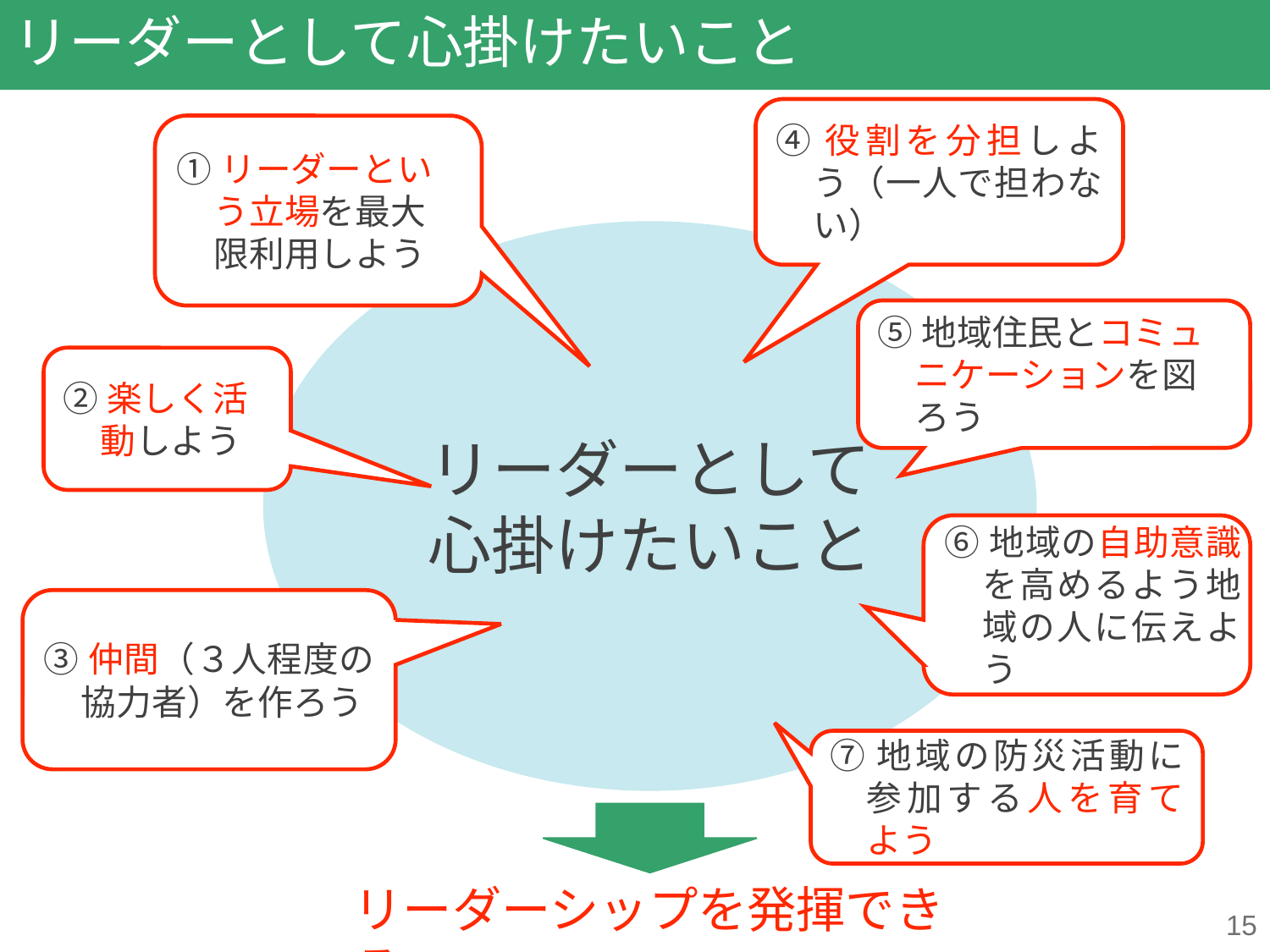

写真を用いる
# リーダーとして心掛けたいこと
④役割を分担しよう（一人で担わない）
①リーダーという立場を最大限利用しよう
リーダーとして
心掛けたいこと
⑤地域住民とコミュニケーションを図ろう
②楽しく活動しよう
⑥地域の自助意識を高めるよう地域の人に伝えよう
③仲間（３人程度の協力者）を作ろう
⑦地域の防災活動に参加する人を育てよう

リーダーシップを発揮できる
15